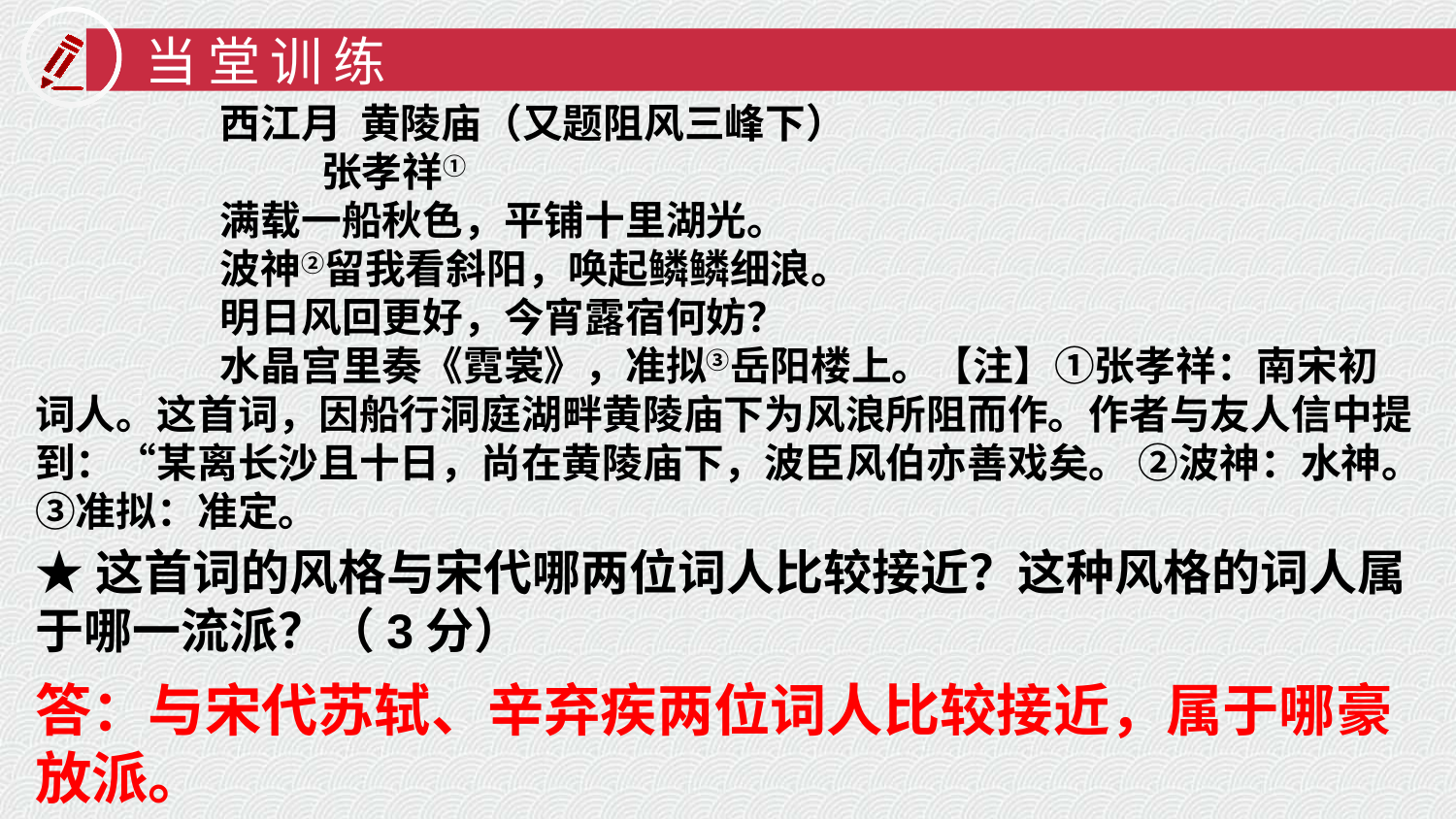

当堂训练

                   西江月  黄陵庙（又题阻风三峰下）
                              张孝祥①
                   满载一船秋色，平铺十里湖光。
                   波神②留我看斜阳，唤起鳞鳞细浪。
                   明日风回更好，今宵露宿何妨？
                   水晶宫里奏《霓裳》，准拟③岳阳楼上。【注】①张孝祥：南宋初词人。这首词，因船行洞庭湖畔黄陵庙下为风浪所阻而作。作者与友人信中提到：“某离长沙且十日，尚在黄陵庙下，波臣风伯亦善戏矣。 ②波神：水神。③准拟：准定。

★这首词的风格与宋代哪两位词人比较接近？这种风格的词人属于哪一流派？（3分）
答：与宋代苏轼、辛弃疾两位词人比较接近，属于哪豪放派。